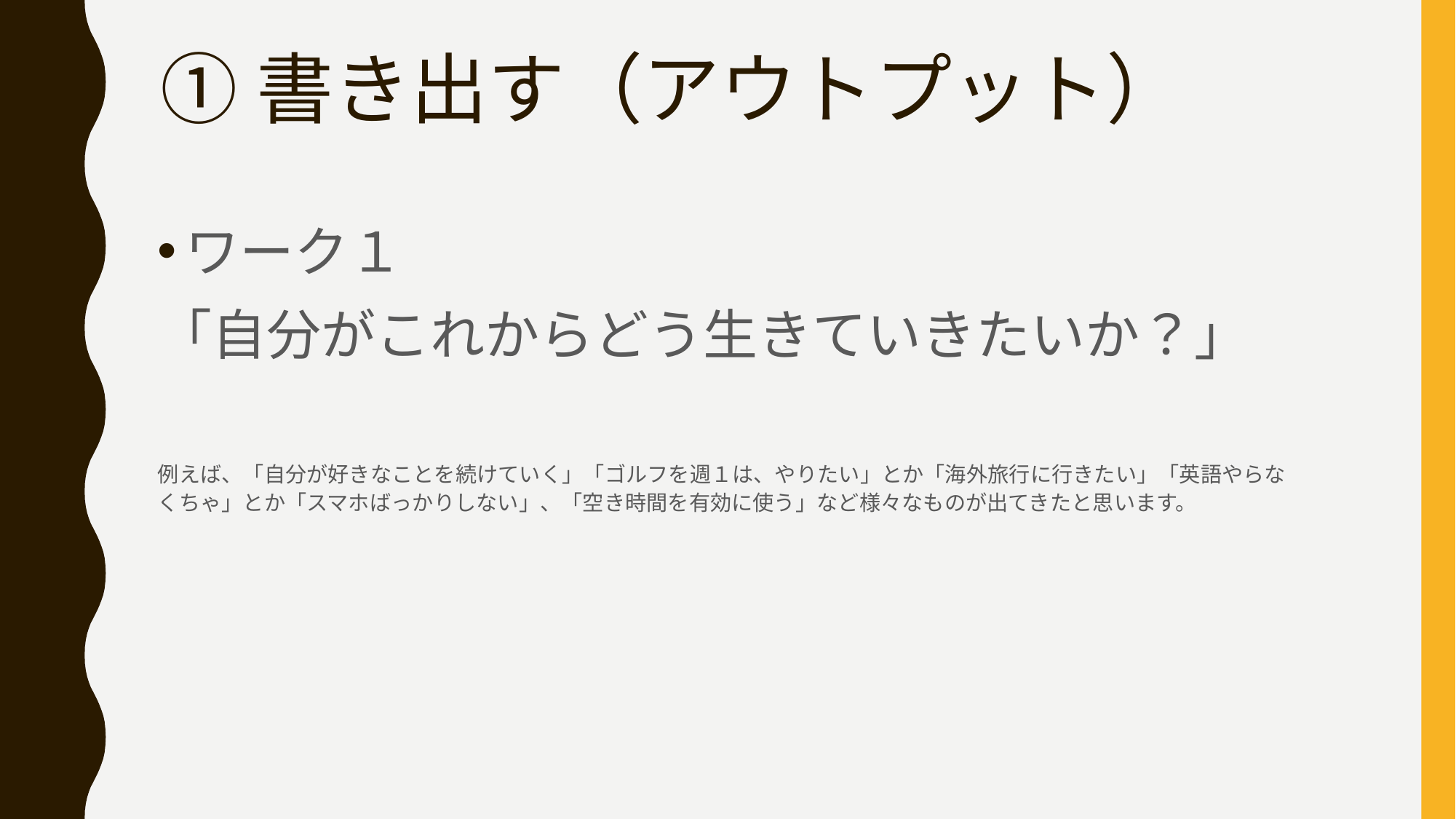

# ①書き出す（アウトプット）

ワーク１
「自分がこれからどう生きていきたいか？」

例えば、「自分が好きなことを続けていく」「ゴルフを週１は、やりたい」とか「海外旅行に行きたい」「英語やらなくちゃ」とか「スマホばっかりしない」、「空き時間を有効に使う」など様々なものが出てきたと思います。